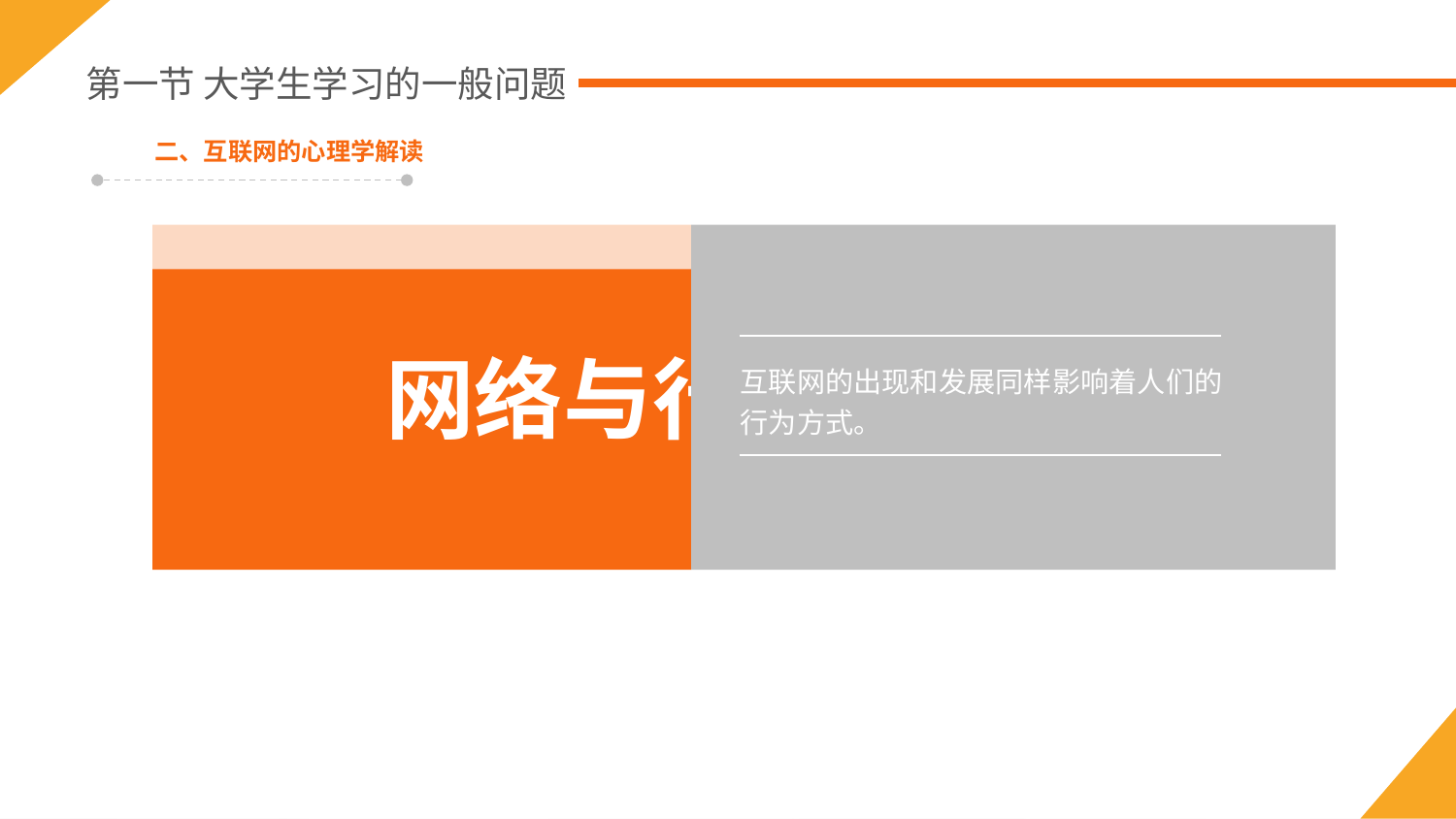

第一节 大学生学习的一般问题
二、互联网的心理学解读

网络与行为
互联网的出现和发展同样影响着人们的行为方式。